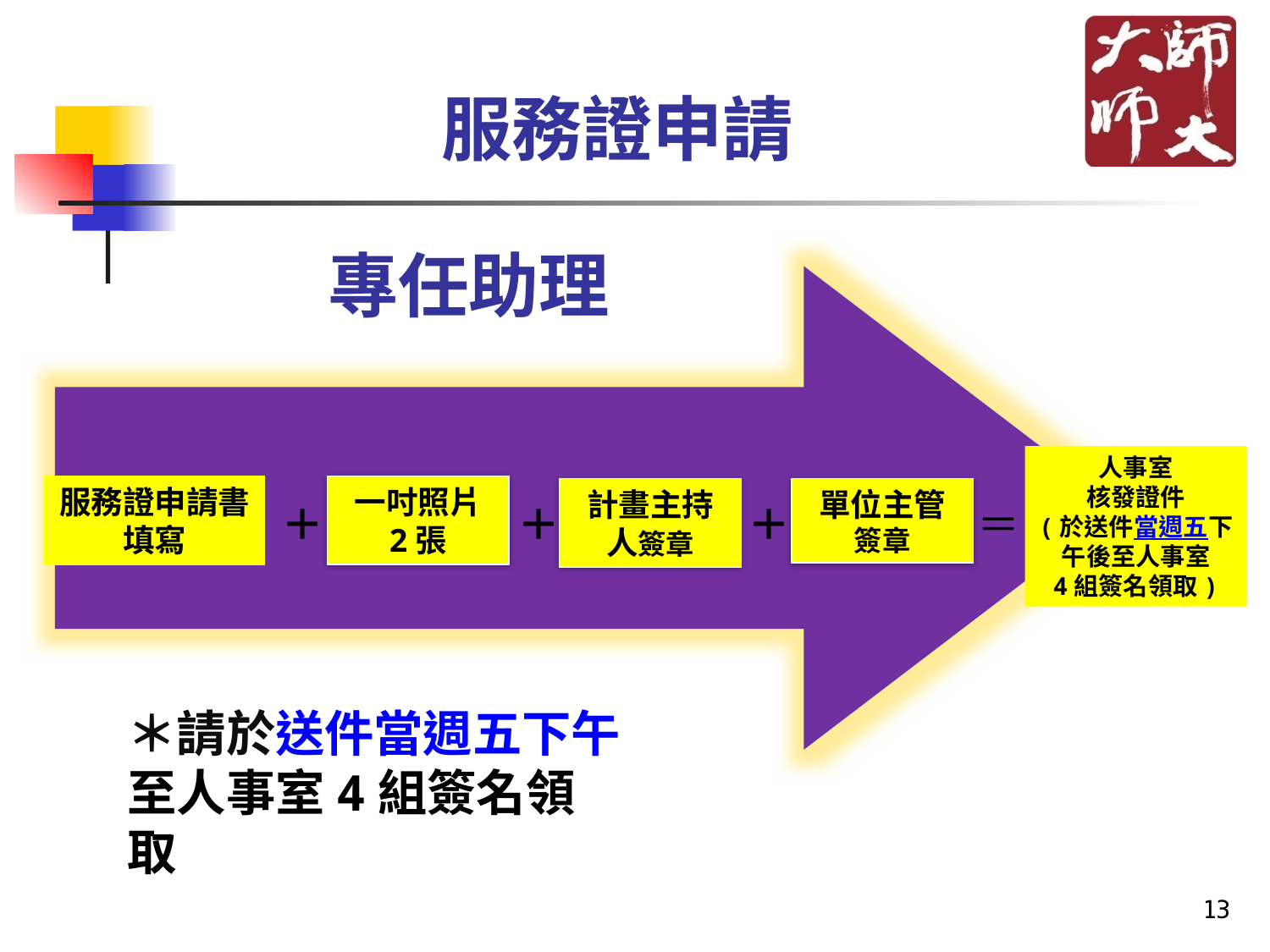

# 服務證申請
專任助理

人事室
核發證件
(於送件當週五下午後至人事室
4組簽名領取)
服務證申請書
填寫
一吋照片
2張
計畫主持人簽章
單位主管
簽章
＋
＋
＋
＝
＊請於送件當週五下午
至人事室4組簽名領取
13